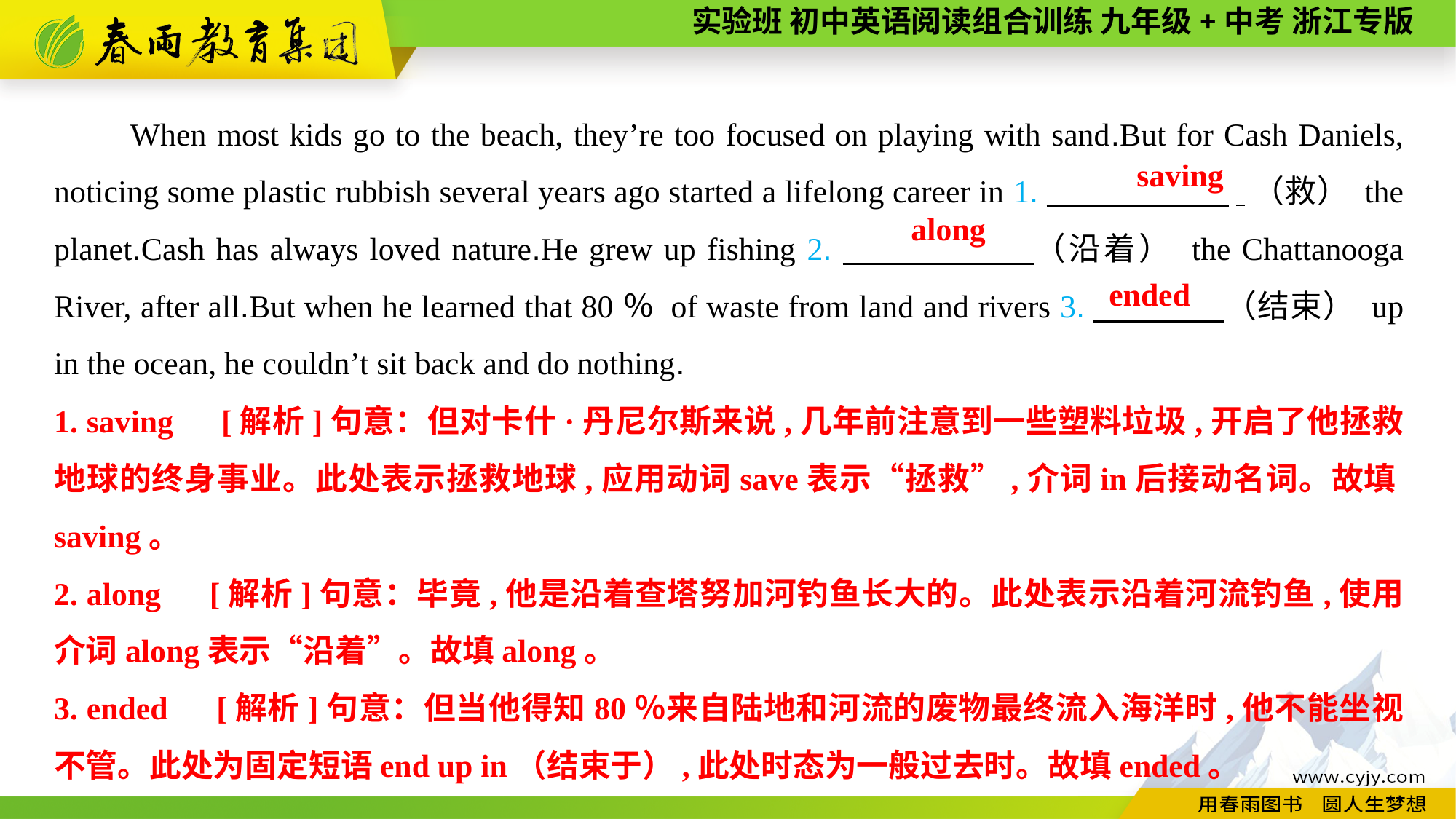

When most kids go to the beach, they’re too focused on playing with sand.But for Cash Daniels, noticing some plastic rubbish several years ago started a lifelong career in 1.　　　　       .（救） the planet.Cash has always loved nature.He grew up fishing 2.　　　     　（沿着） the Chattanooga River, after all.But when he learned that 80％ of waste from land and rivers 3.　　　　（结束） up in the ocean, he couldn’t sit back and do nothing.
saving
along
ended
1. saving　[解析]句意：但对卡什·丹尼尔斯来说,几年前注意到一些塑料垃圾,开启了他拯救地球的终身事业。此处表示拯救地球,应用动词save表示“拯救”,介词in后接动名词。故填saving。
2. along　[解析]句意：毕竟,他是沿着查塔努加河钓鱼长大的。此处表示沿着河流钓鱼,使用介词along表示“沿着”。故填along。
3. ended　[解析]句意：但当他得知80％来自陆地和河流的废物最终流入海洋时,他不能坐视不管。此处为固定短语end up in（结束于）,此处时态为一般过去时。故填ended。